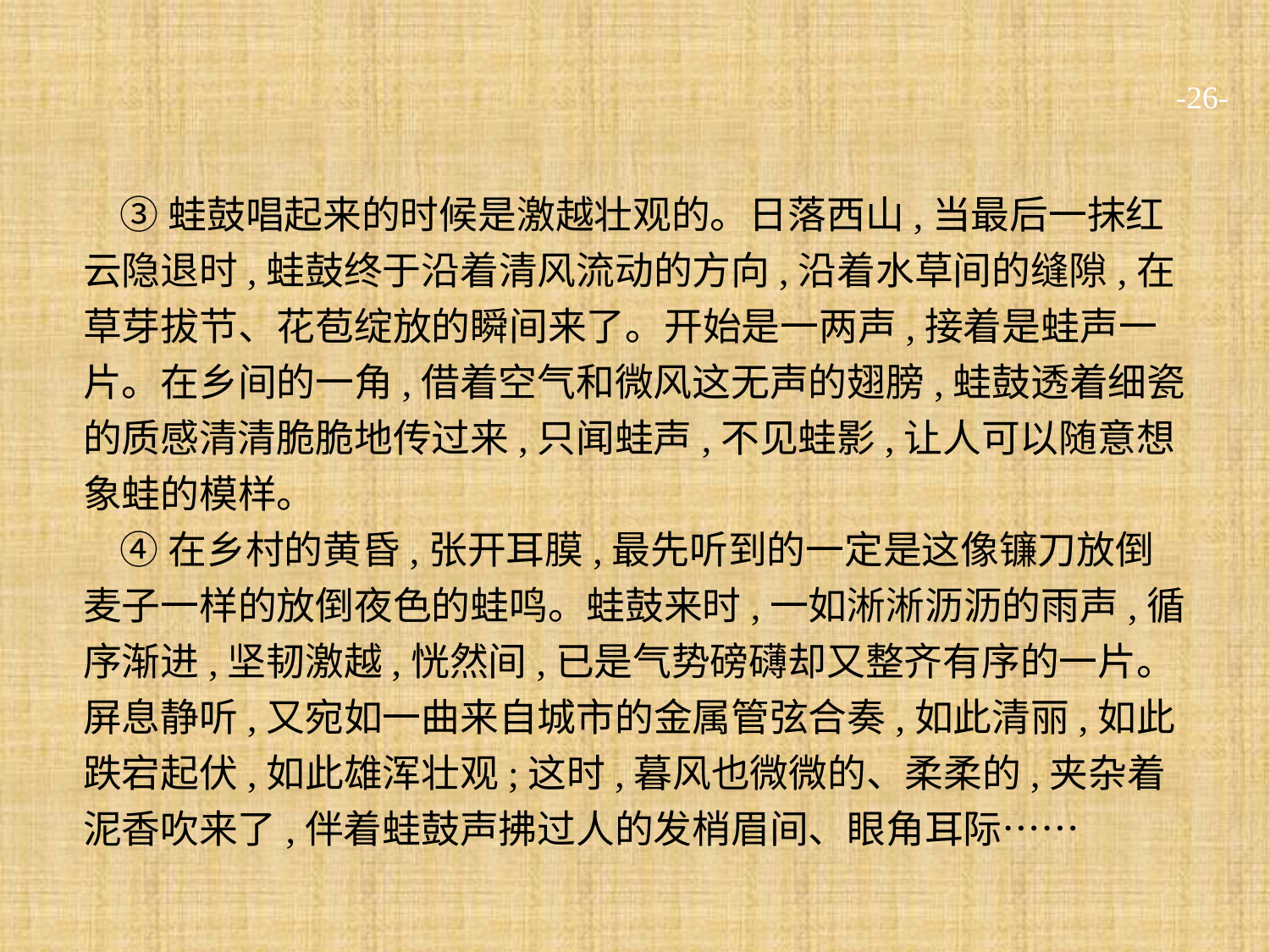

-26-
③蛙鼓唱起来的时候是激越壮观的。日落西山,当最后一抹红云隐退时,蛙鼓终于沿着清风流动的方向,沿着水草间的缝隙,在草芽拔节、花苞绽放的瞬间来了。开始是一两声,接着是蛙声一片。在乡间的一角,借着空气和微风这无声的翅膀,蛙鼓透着细瓷的质感清清脆脆地传过来,只闻蛙声,不见蛙影,让人可以随意想象蛙的模样。
④在乡村的黄昏,张开耳膜,最先听到的一定是这像镰刀放倒麦子一样的放倒夜色的蛙鸣。蛙鼓来时,一如淅淅沥沥的雨声,循序渐进,坚韧激越,恍然间,已是气势磅礴却又整齐有序的一片。屏息静听,又宛如一曲来自城市的金属管弦合奏,如此清丽,如此跌宕起伏,如此雄浑壮观;这时,暮风也微微的、柔柔的,夹杂着泥香吹来了,伴着蛙鼓声拂过人的发梢眉间、眼角耳际……